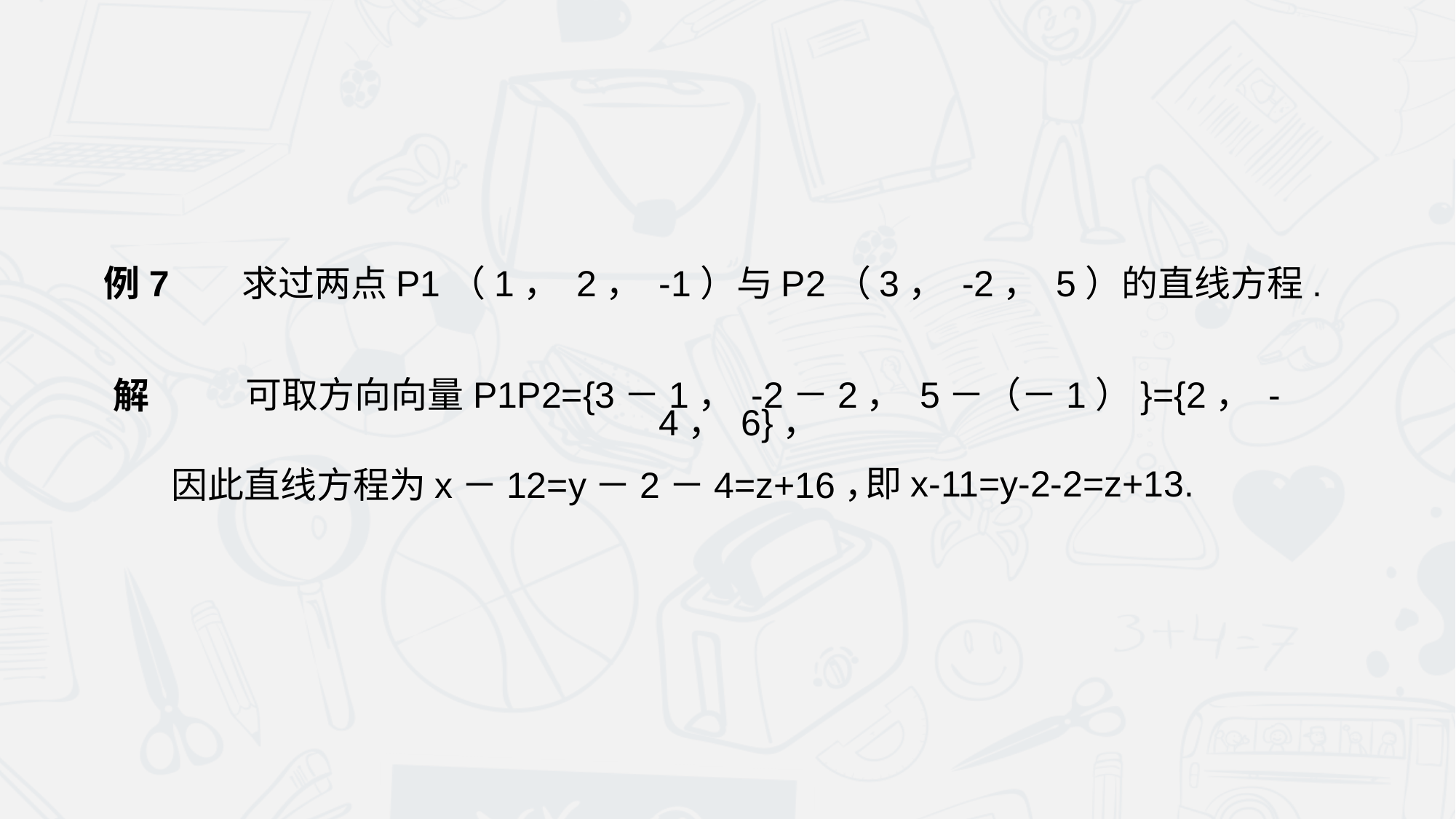

求过两点P1（1， 2， -1）与P2（3， -2， 5）的直线方程.
例7
 可取方向向量P1P2={3－1， -2－2， 5－（－1）}={2， -4， 6}，
解
即x-11=y-2-2=z+13.
因此直线方程为x－12=y－2－4=z+16，